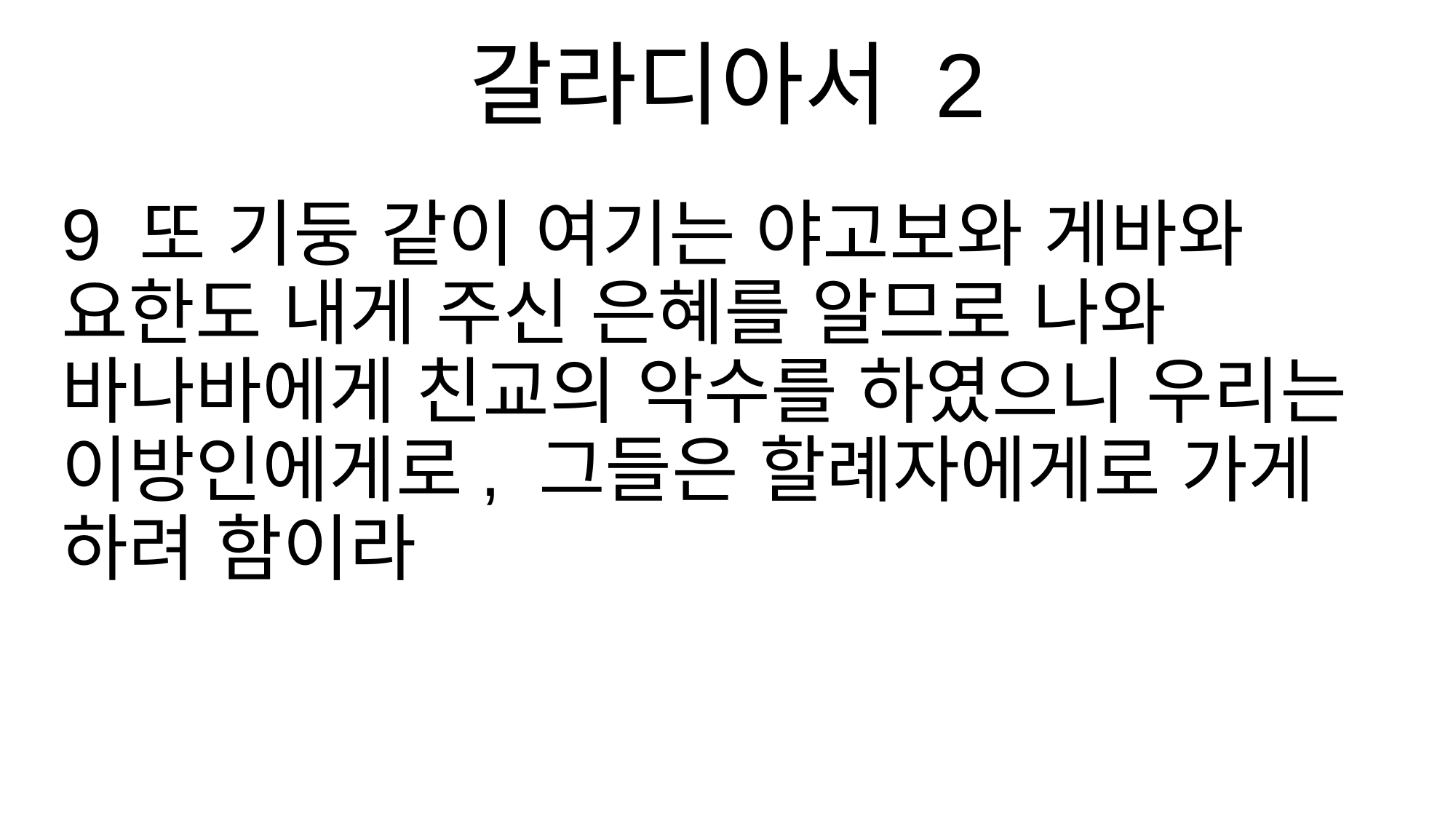

갈라디아서 2
9 또 기둥 같이 여기는 야고보와 게바와 요한도 내게 주신 은혜를 알므로 나와 바나바에게 친교의 악수를 하였으니 우리는 이방인에게로, 그들은 할례자에게로 가게 하려 함이라